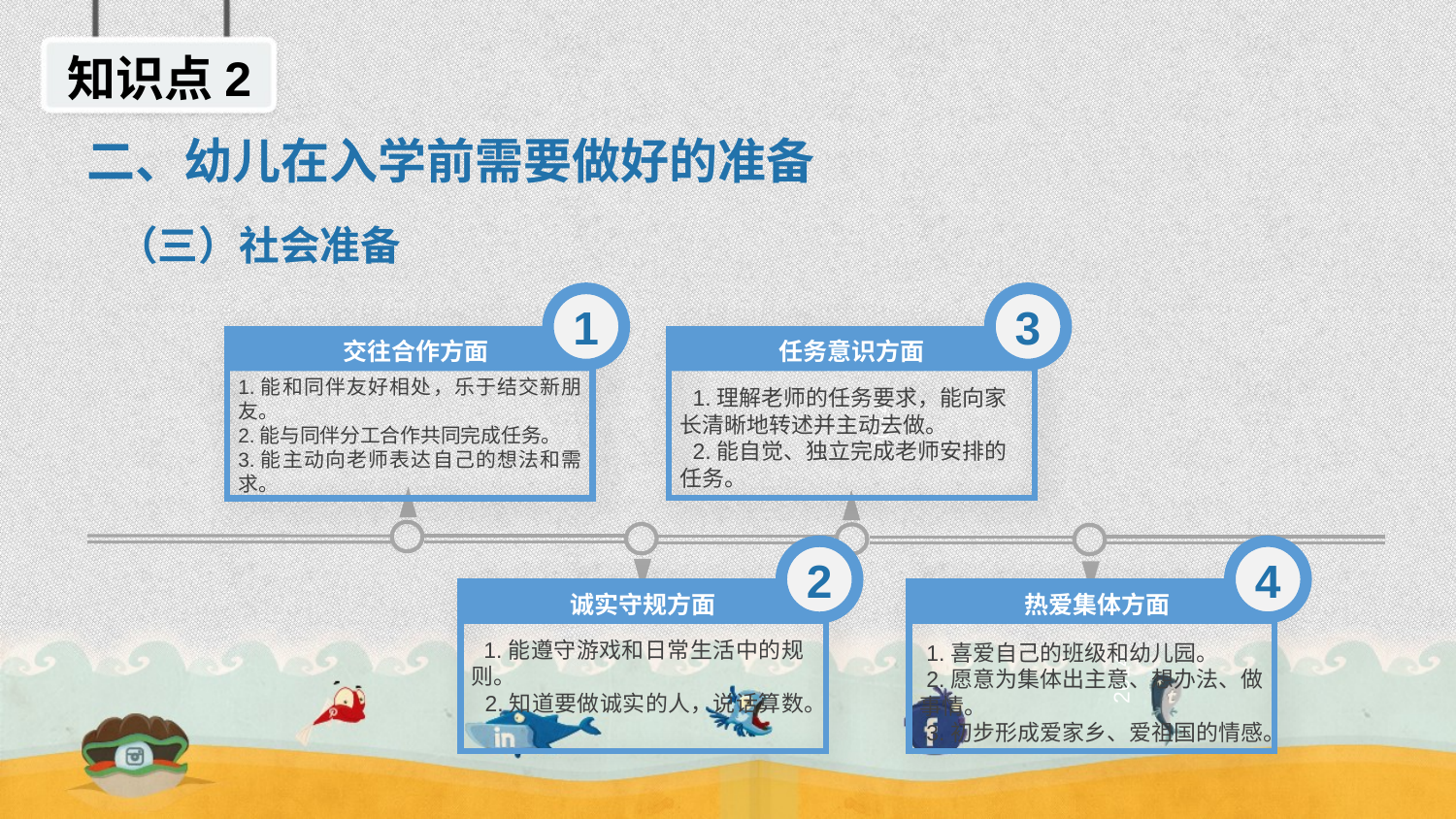

知识点2
二、幼儿在入学前需要做好的准备
（三）社会准备
3
1

任务意识方面
 交往合作方面
1.能和同伴友好相处，乐于结交新朋友。
2.能与同伴分工合作共同完成任务。
3.能主动向老师表达自己的想法和需求。
  1.理解老师的任务要求，能向家长清晰地转述并主动去做。
  2.能自觉、独立完成老师安排的任务。
2014

4
2

 热爱集体方面
诚实守规方面
  1.能遵守游戏和日常生活中的规则。
  2.知道要做诚实的人，说话算数。
 1.喜爱自己的班级和幼儿园。
 2.愿意为集体出主意、想办法、做事情。
 3.初步形成爱家乡、爱祖国的情感。
2014